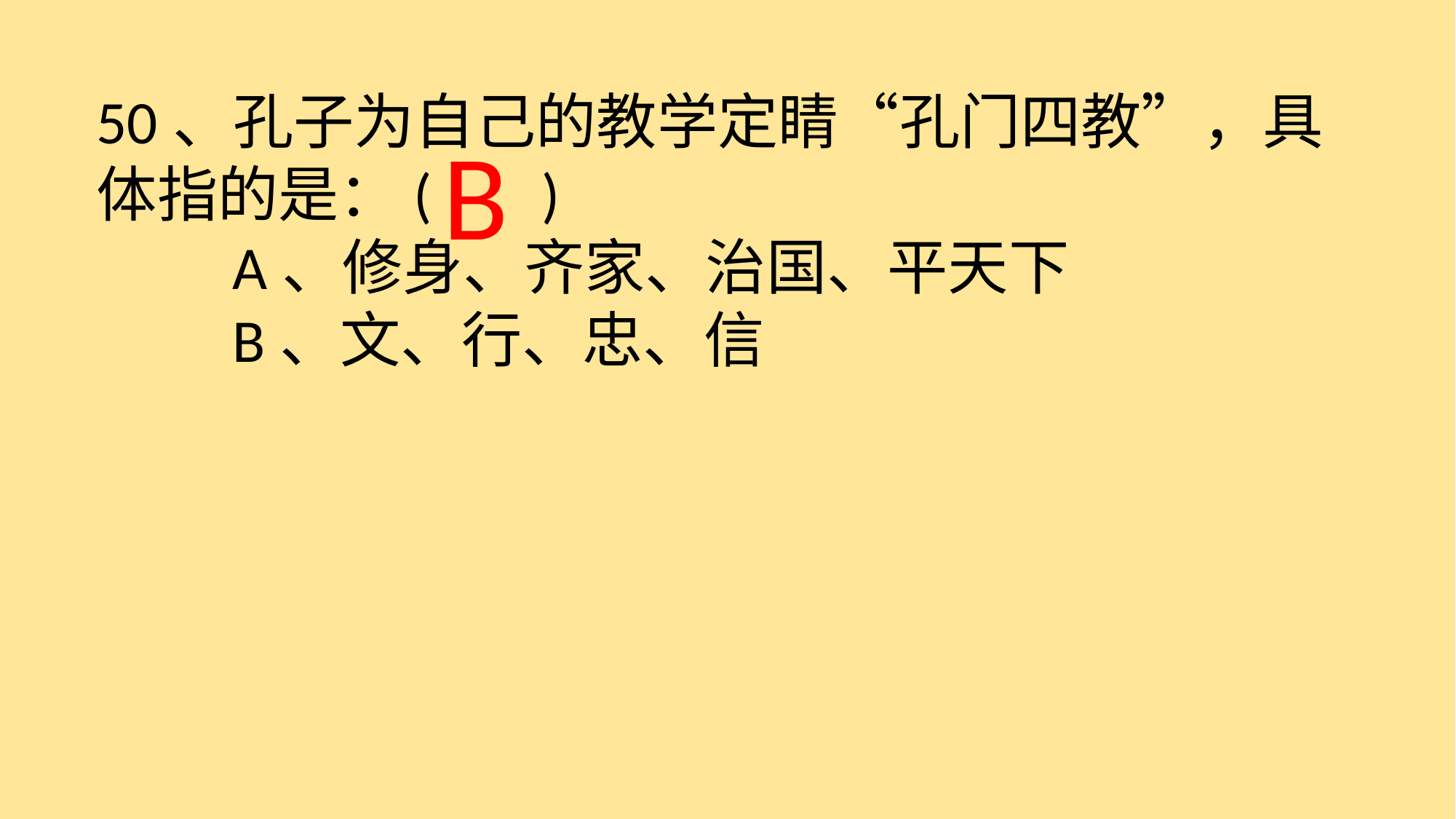

50、孔子为自己的教学定睛“孔门四教”，具体指的是：(        )
　　A、修身、齐家、治国、平天下
　　B、文、行、忠、信
  B